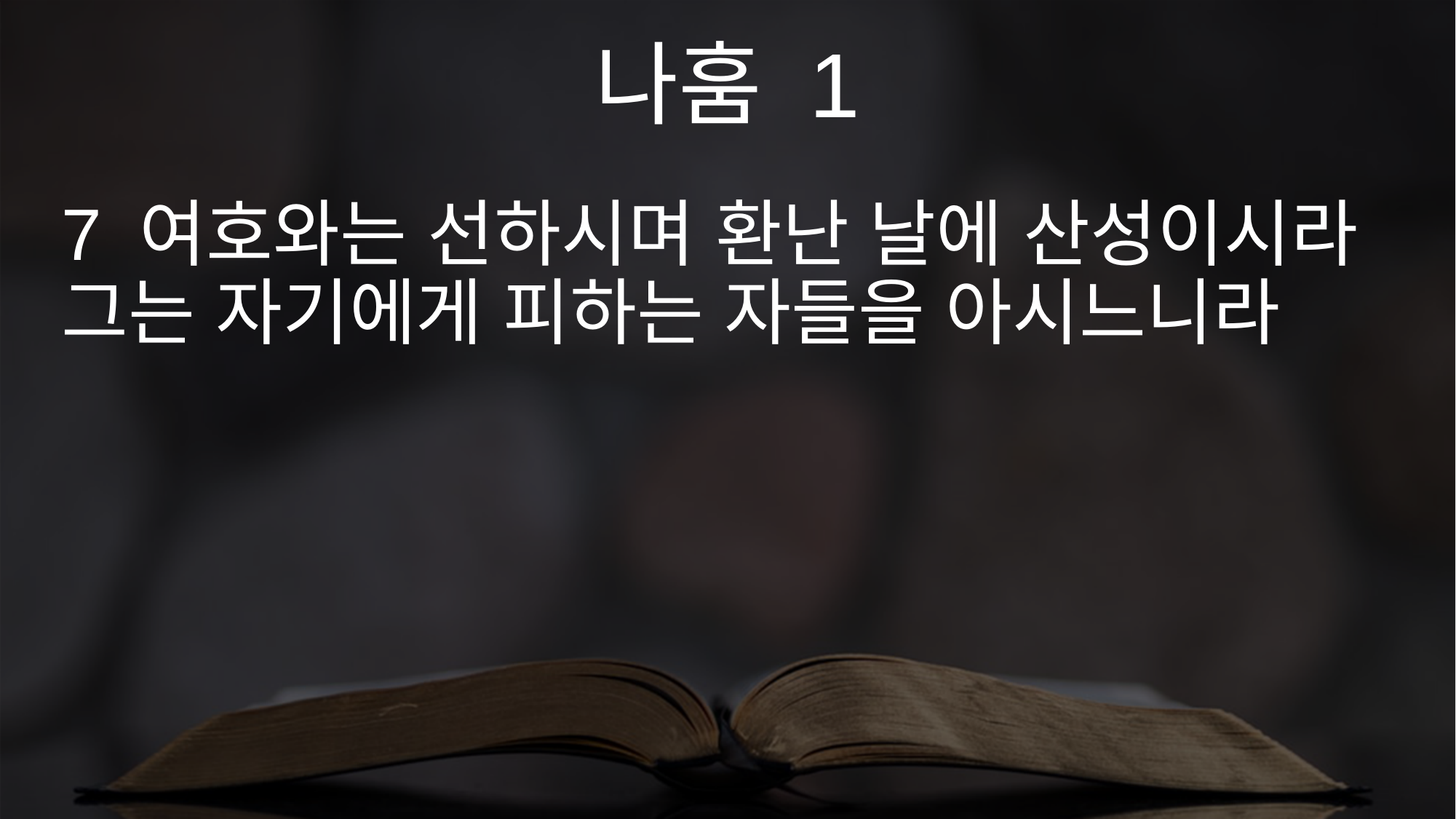

나훔 1
7 여호와는 선하시며 환난 날에 산성이시라 그는 자기에게 피하는 자들을 아시느니라